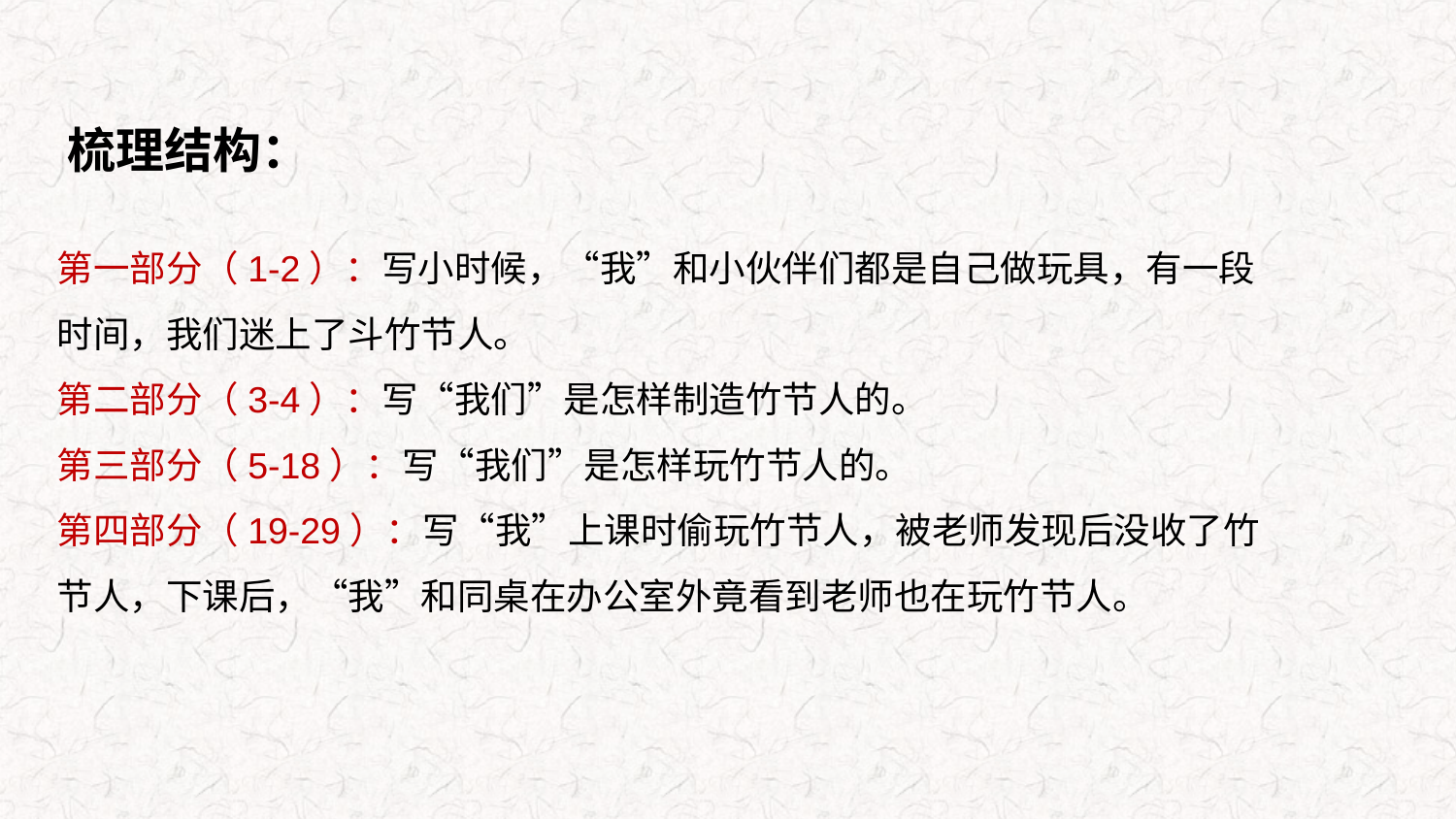

梳理结构：
第一部分（1-2）：写小时候，“我”和小伙伴们都是自己做玩具，有一段时间，我们迷上了斗竹节人。
第二部分（3-4）：写“我们”是怎样制造竹节人的。
第三部分（5-18）：写“我们”是怎样玩竹节人的。
第四部分（19-29）：写“我”上课时偷玩竹节人，被老师发现后没收了竹节人，下课后，“我”和同桌在办公室外竟看到老师也在玩竹节人。